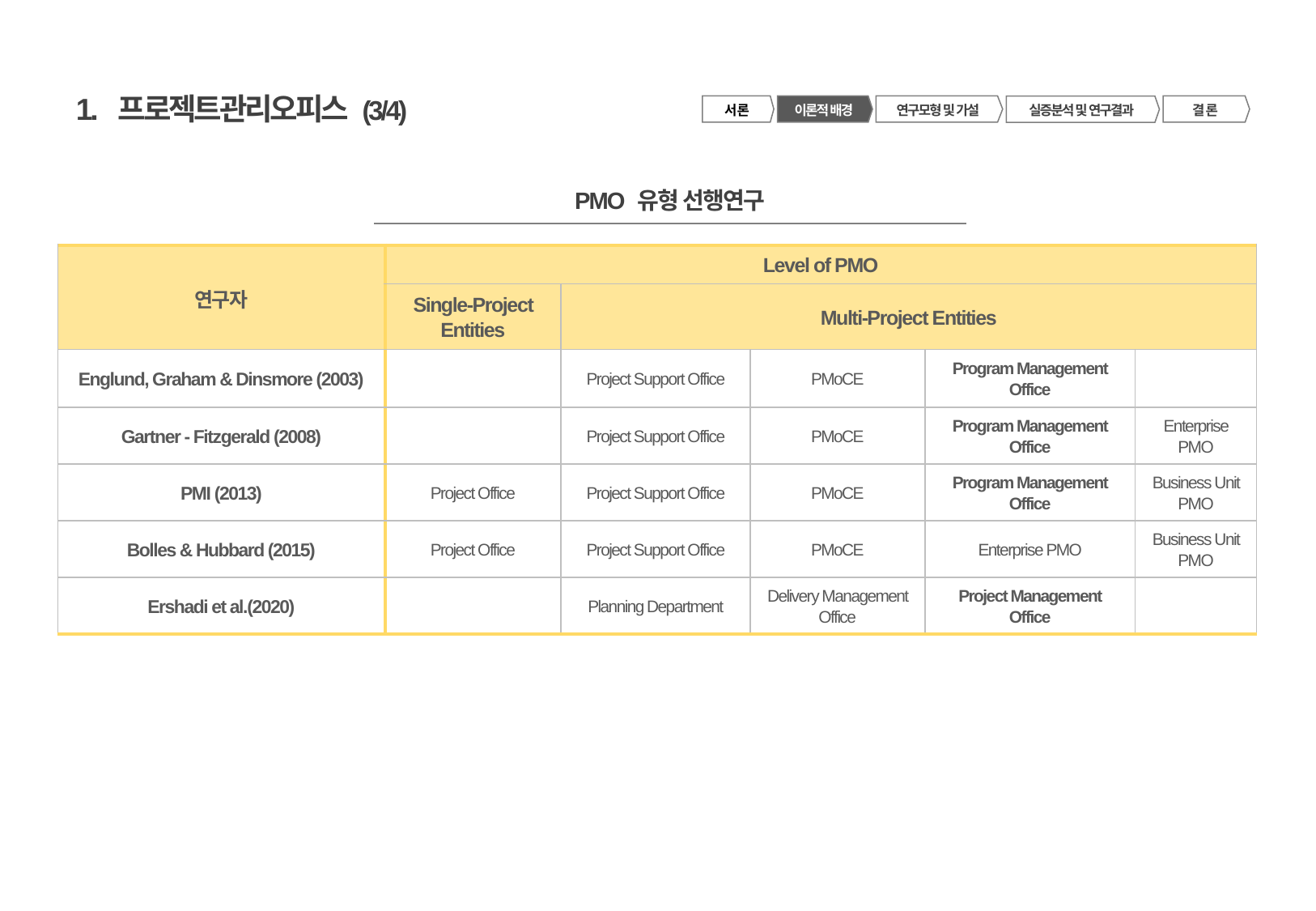

1.  프로젝트관리오피스 (3/4)
서  론
이론적 배경
연구모형 및 가설
결 론
실증분석 및 연구결과
PMO 유형 선행연구
| 연구자 | Level of PMO |  |  |  |  |
| --- | --- | --- | --- | --- | --- |
|  | Single-Project Entities | Multi-Project Entities |  |  |  |
| Englund, Graham & Dinsmore (2003) |  | Project Support Office | PMoCE | Program Management Office |  |
| Gartner - Fitzgerald (2008) |  | Project Support Office | PMoCE | Program Management Office | Enterprise PMO |
| PMI (2013) | Project Office | Project Support Office | PMoCE | Program Management Office | Business Unit PMO |
| Bolles & Hubbard (2015) | Project Office | Project Support Office | PMoCE | Enterprise PMO | Business Unit PMO |
| Ershadi et al.(2020) |  | Planning Department | Delivery Management Office | Project Management Office |  |